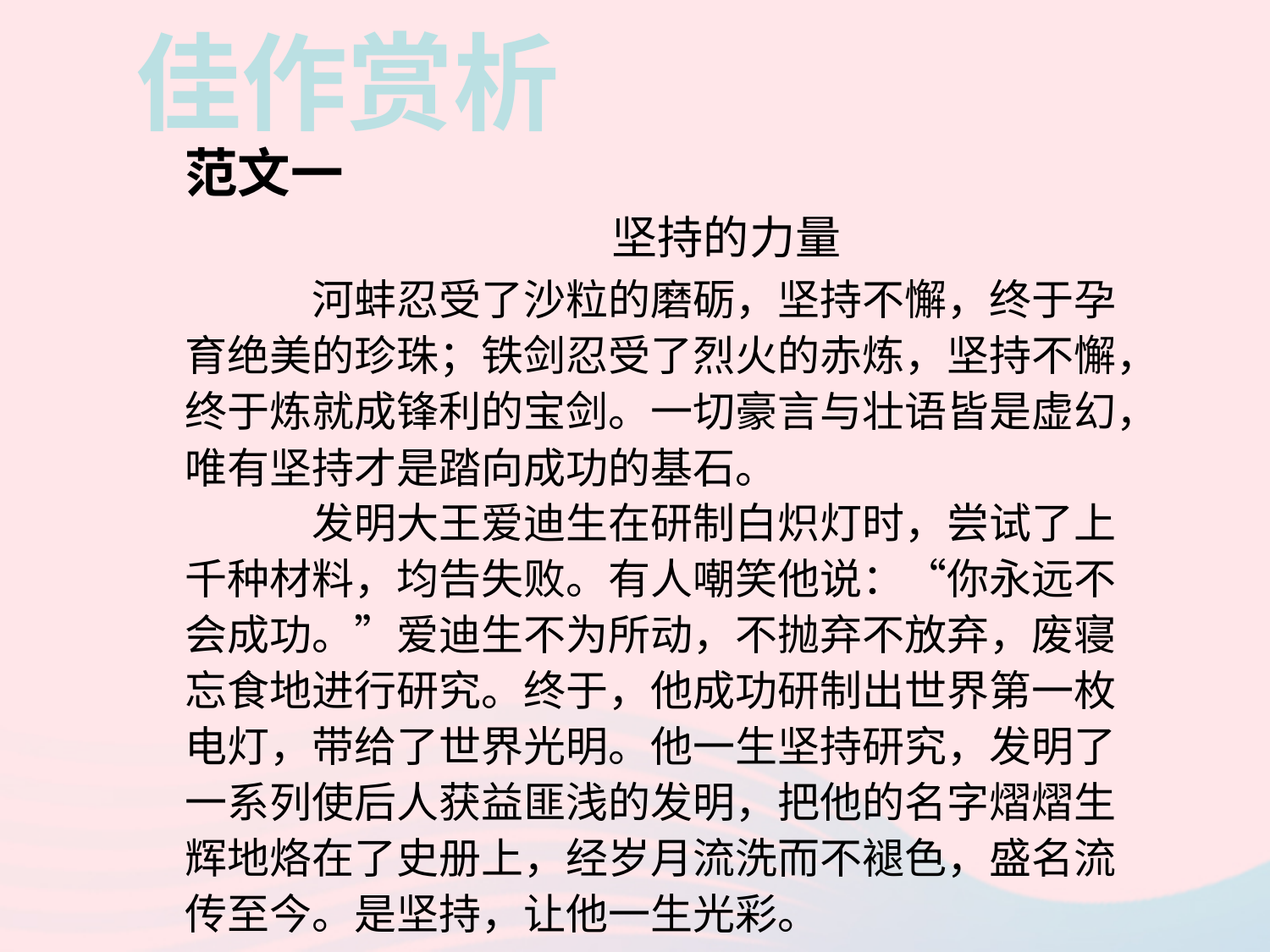

佳作赏析
范文一
	坚持的力量
	河蚌忍受了沙粒的磨砺，坚持不懈，终于孕育绝美的珍珠；铁剑忍受了烈火的赤炼，坚持不懈，终于炼就成锋利的宝剑。一切豪言与壮语皆是虚幻，唯有坚持才是踏向成功的基石。
	发明大王爱迪生在研制白炽灯时，尝试了上千种材料，均告失败。有人嘲笑他说：“你永远不会成功。”爱迪生不为所动，不抛弃不放弃，废寝忘食地进行研究。终于，他成功研制出世界第一枚电灯，带给了世界光明。他一生坚持研究，发明了一系列使后人获益匪浅的发明，把他的名字熠熠生辉地烙在了史册上，经岁月流洗而不褪色，盛名流传至今。是坚持，让他一生光彩。